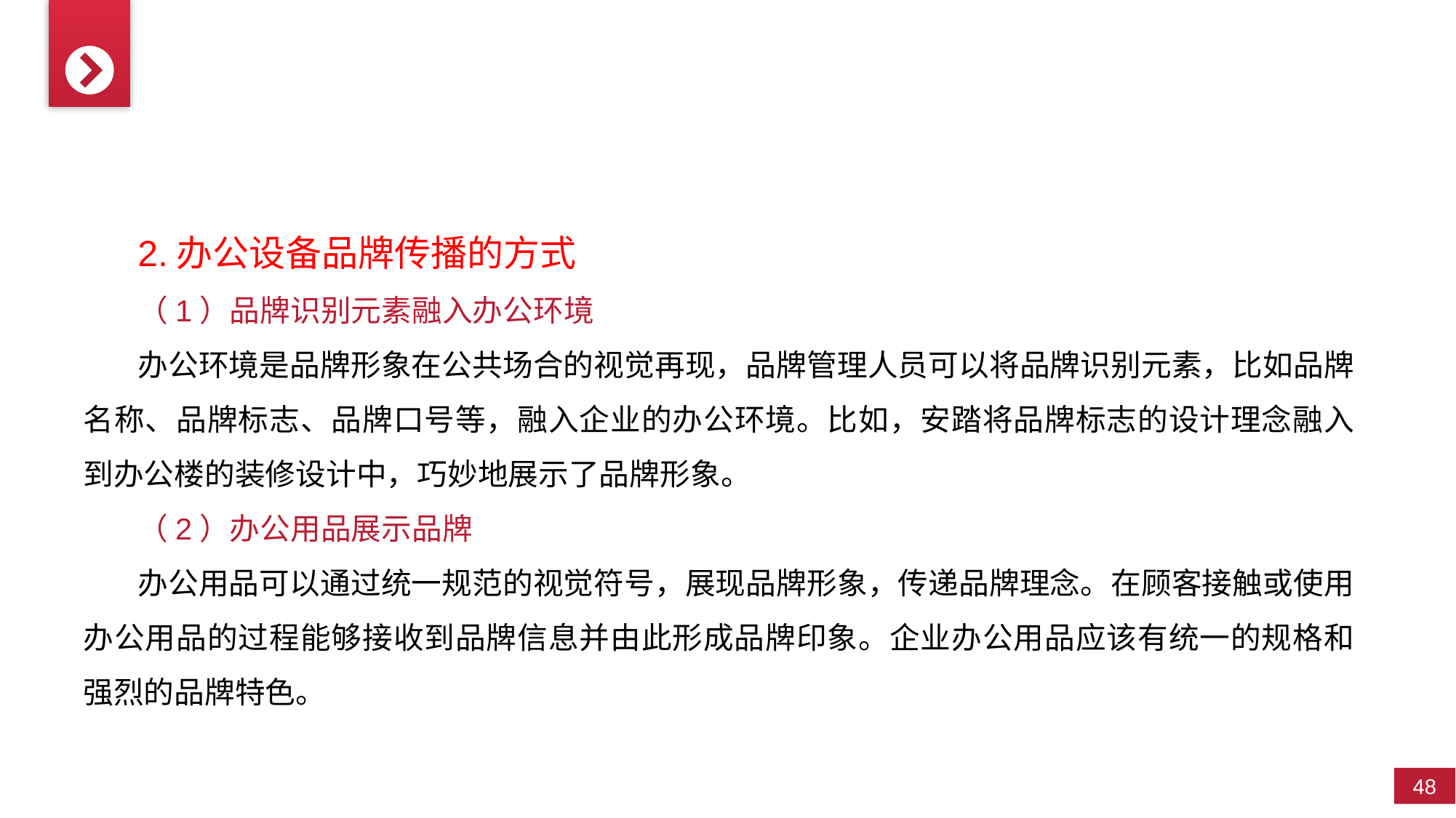

2.办公设备品牌传播的方式
（1）品牌识别元素融入办公环境
办公环境是品牌形象在公共场合的视觉再现，品牌管理人员可以将品牌识别元素，比如品牌名称、品牌标志、品牌口号等，融入企业的办公环境。比如，安踏将品牌标志的设计理念融入到办公楼的装修设计中，巧妙地展示了品牌形象。
（2）办公用品展示品牌
办公用品可以通过统一规范的视觉符号，展现品牌形象，传递品牌理念。在顾客接触或使用办公用品的过程能够接收到品牌信息并由此形成品牌印象。企业办公用品应该有统一的规格和强烈的品牌特色。